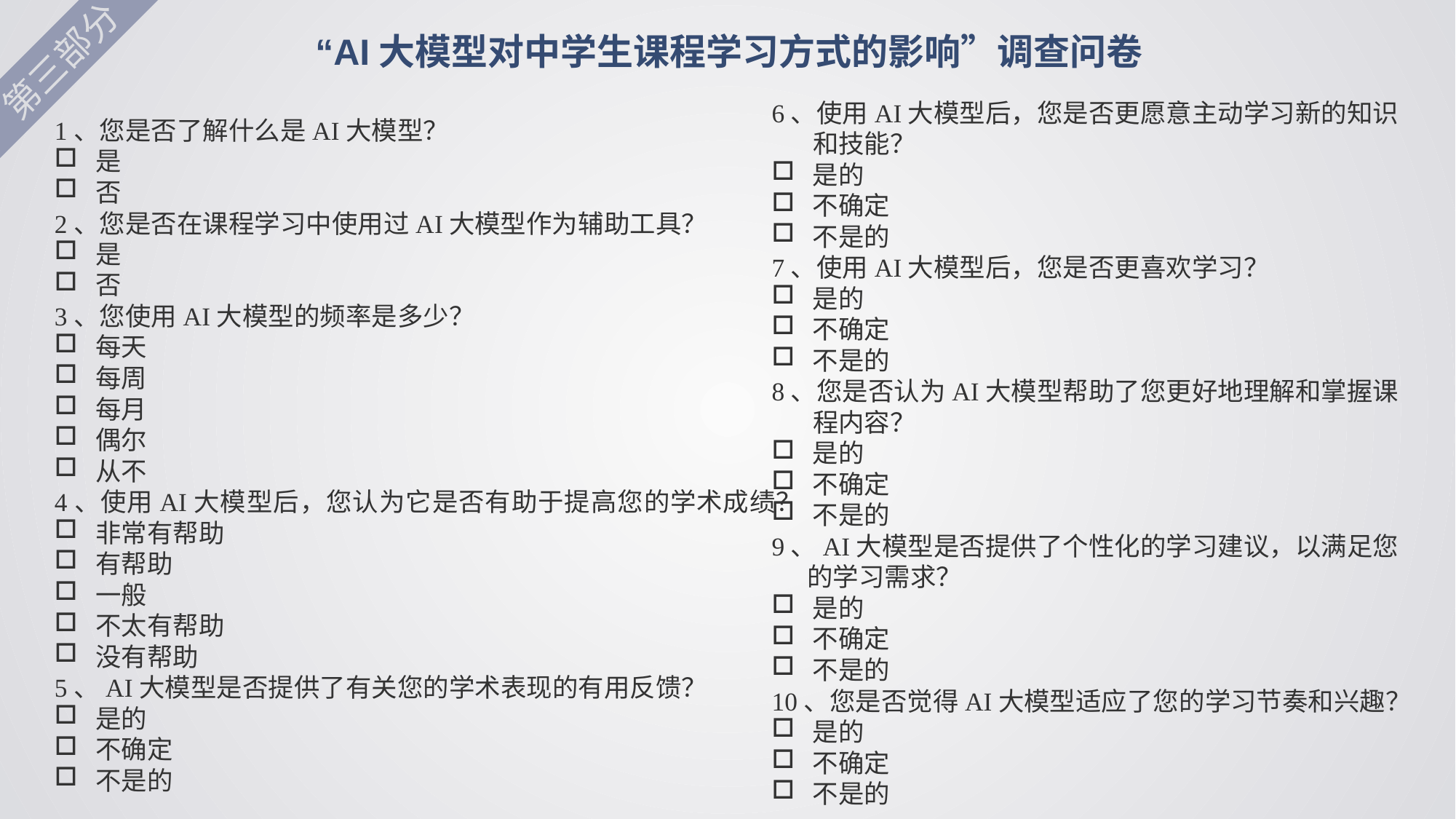

“AI大模型对中学生课程学习方式的影响”调查问卷
第三部分
6、使用AI大模型后，您是否更愿意主动学习新的知识
      和技能？
是的
不确定
不是的
7、使用AI大模型后，您是否更喜欢学习？
是的
不确定
不是的
8、您是否认为AI大模型帮助了您更好地理解和掌握课
      程内容？
是的
不确定
不是的
9、AI大模型是否提供了个性化的学习建议，以满足您
     的学习需求？
是的
不确定
不是的
10、您是否觉得AI大模型适应了您的学习节奏和兴趣？
是的
不确定
不是的

1、您是否了解什么是AI大模型？
是
否
2、您是否在课程学习中使用过AI大模型作为辅助工具？
是
否
3、您使用AI大模型的频率是多少？
每天
每周
每月
偶尔
从不
4、使用AI大模型后，您认为它是否有助于提高您的学术成绩？
非常有帮助
有帮助
一般
不太有帮助
没有帮助
5、AI大模型是否提供了有关您的学术表现的有用反馈？
是的
不确定
不是的